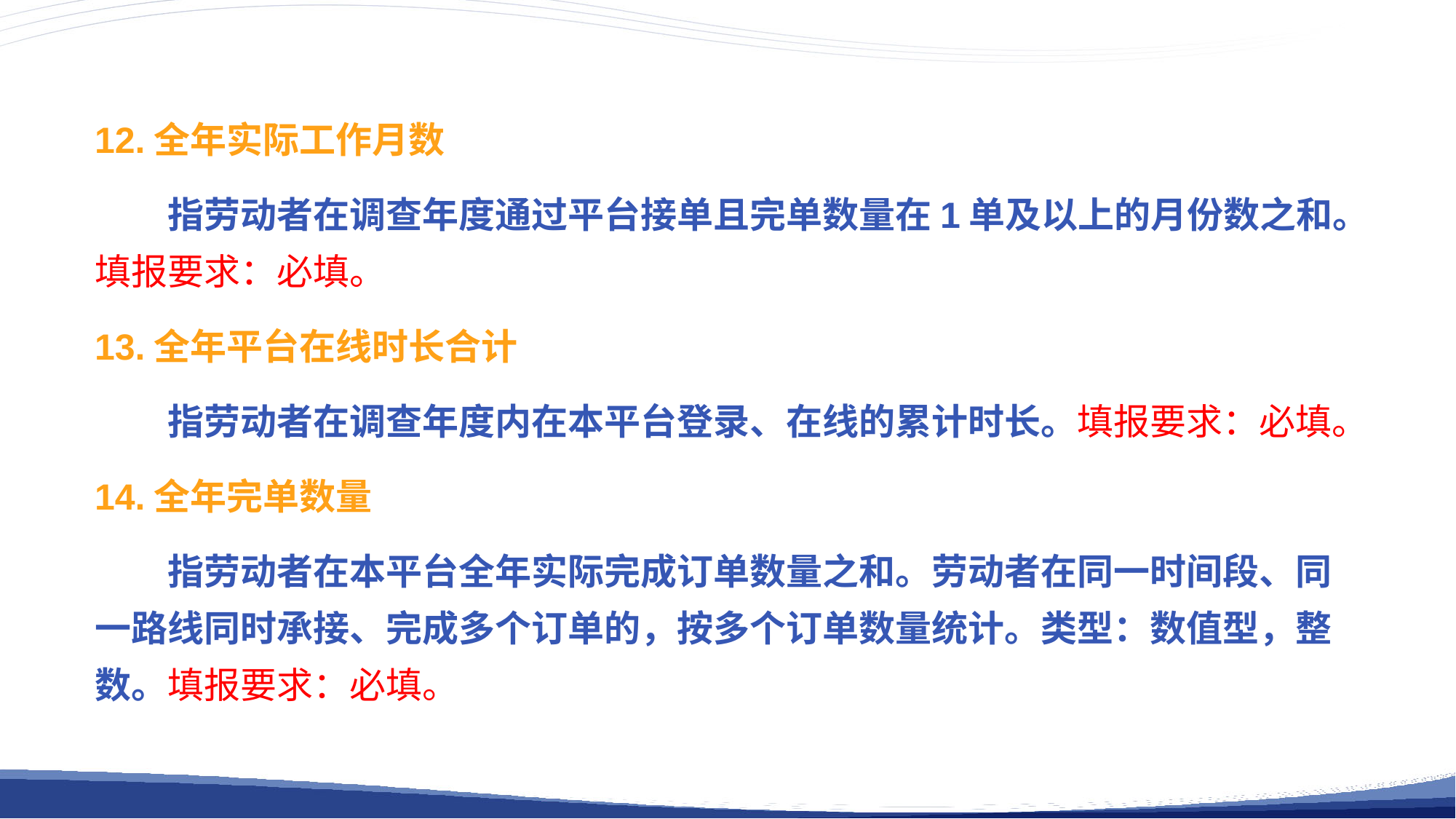

12.全年实际工作月数
指劳动者在调查年度通过平台接单且完单数量在1单及以上的月份数之和。填报要求：必填。
13.全年平台在线时长合计
指劳动者在调查年度内在本平台登录、在线的累计时长。填报要求：必填。
14.全年完单数量
指劳动者在本平台全年实际完成订单数量之和。劳动者在同一时间段、同一路线同时承接、完成多个订单的，按多个订单数量统计。类型：数值型，整数。填报要求：必填。